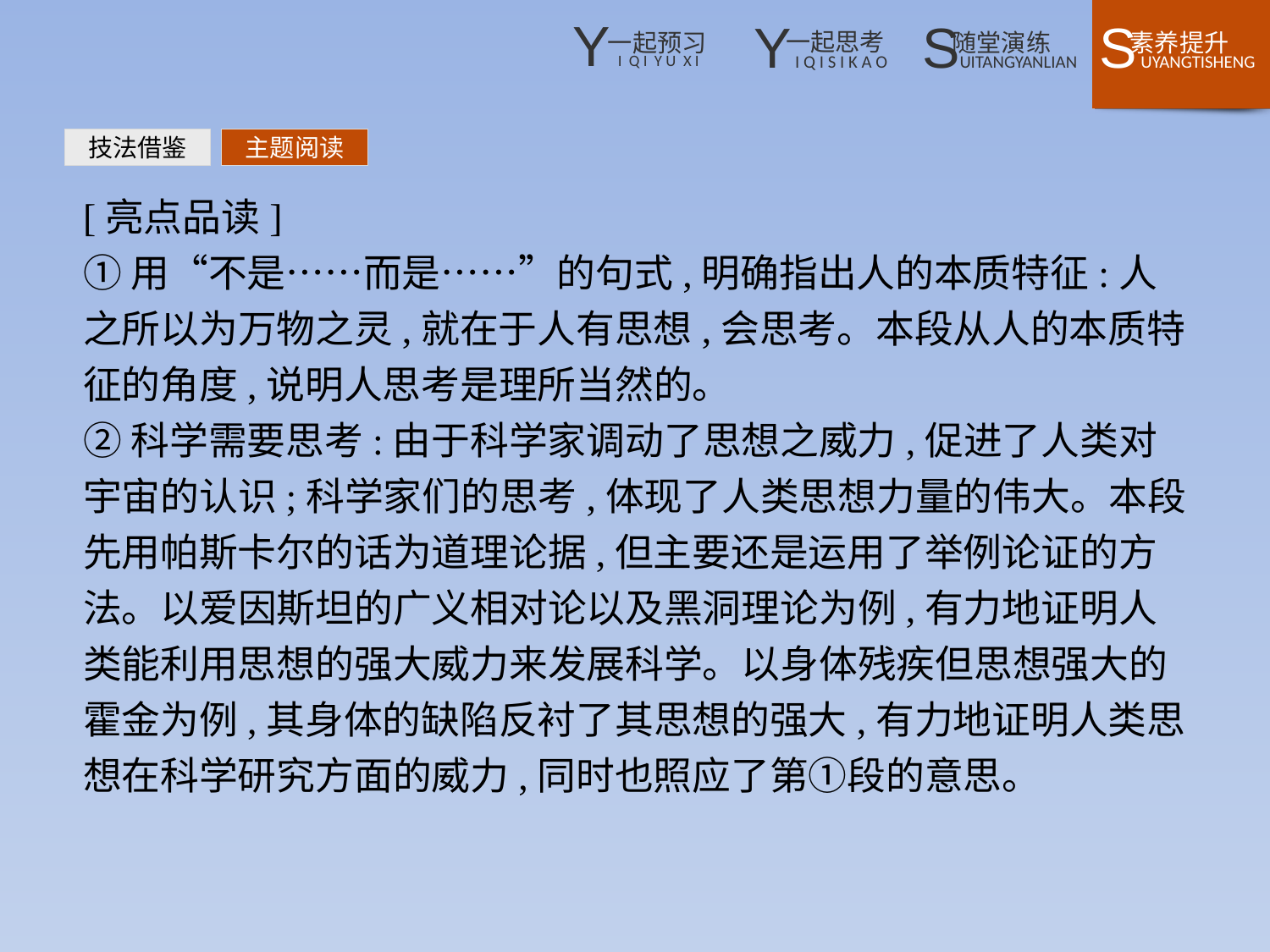

技法借鉴
主题阅读
[亮点品读]
①用“不是……而是……”的句式,明确指出人的本质特征:人之所以为万物之灵,就在于人有思想,会思考。本段从人的本质特征的角度,说明人思考是理所当然的。
②科学需要思考:由于科学家调动了思想之威力,促进了人类对宇宙的认识;科学家们的思考,体现了人类思想力量的伟大。本段先用帕斯卡尔的话为道理论据,但主要还是运用了举例论证的方法。以爱因斯坦的广义相对论以及黑洞理论为例,有力地证明人类能利用思想的强大威力来发展科学。以身体残疾但思想强大的霍金为例,其身体的缺陷反衬了其思想的强大,有力地证明人类思想在科学研究方面的威力,同时也照应了第①段的意思。